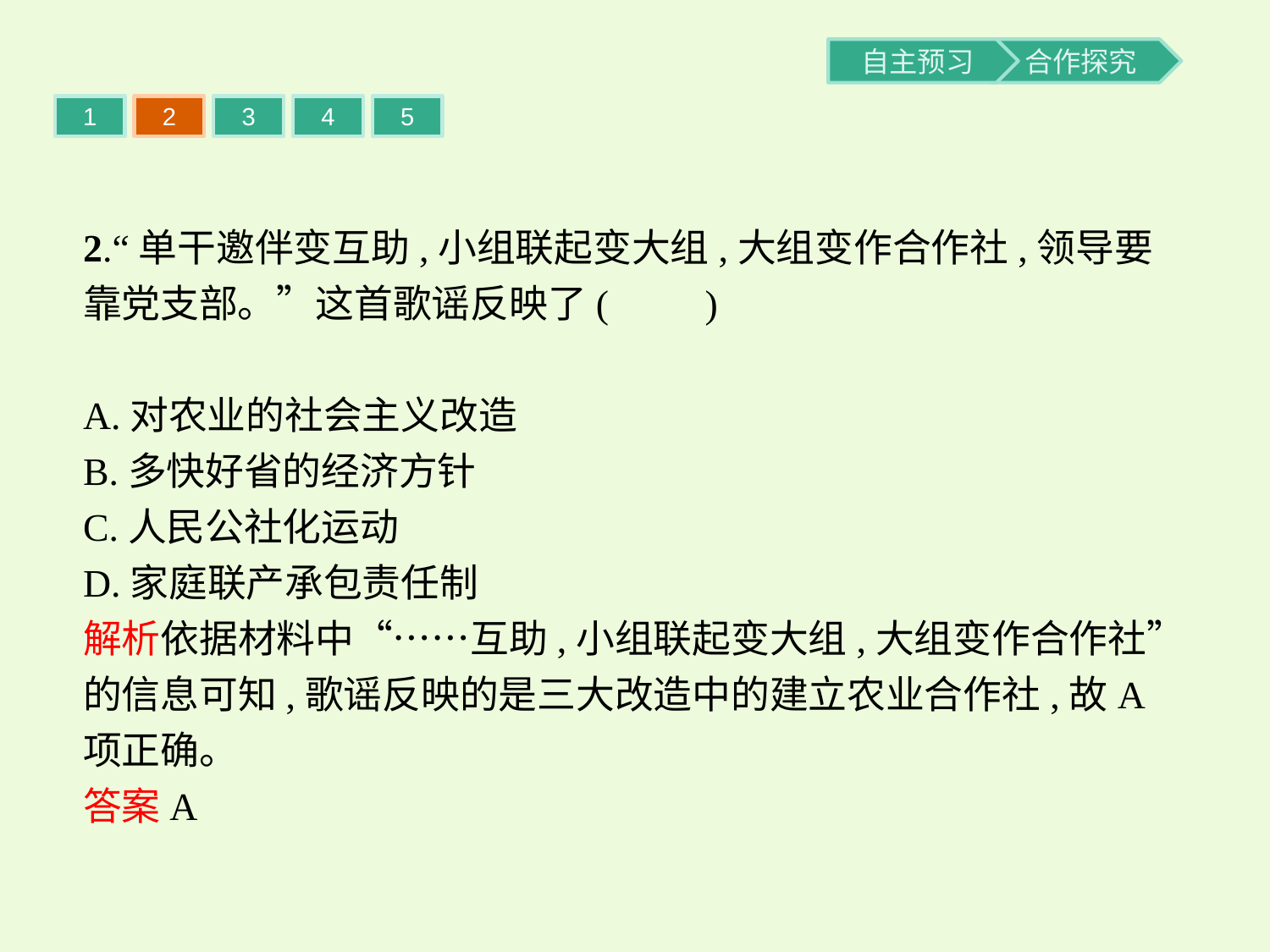

1
2
3
4
5
2.“单干邀伴变互助,小组联起变大组,大组变作合作社,领导要靠党支部。”这首歌谣反映了(　　)
A.对农业的社会主义改造
B.多快好省的经济方针
C.人民公社化运动
D.家庭联产承包责任制
解析依据材料中“……互助,小组联起变大组,大组变作合作社”的信息可知,歌谣反映的是三大改造中的建立农业合作社,故A项正确。
答案A